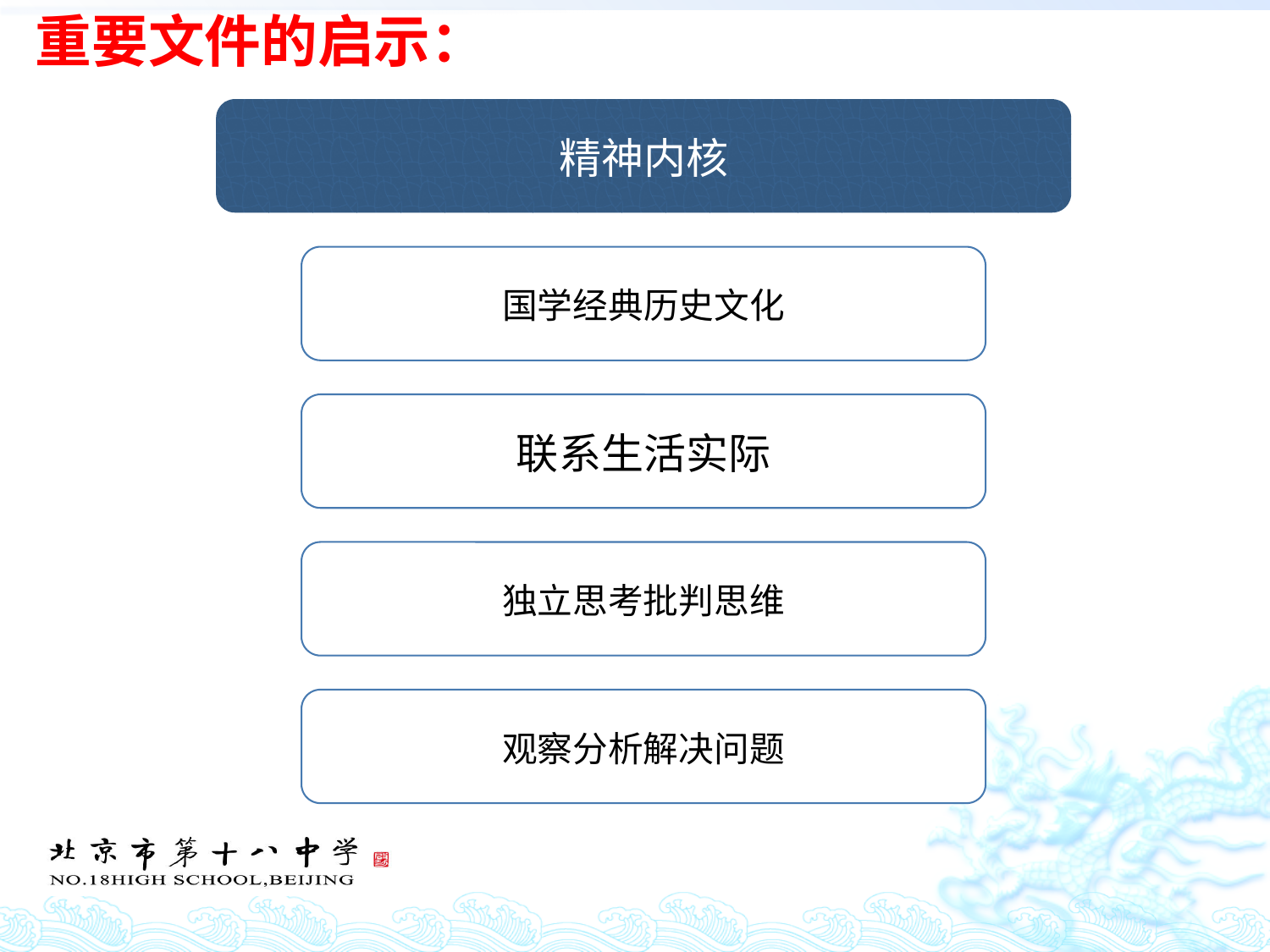

重要文件的启示：
精神内核
独立思考批判思维
国学经典历史文化
联系生活实际
观察分析解决问题